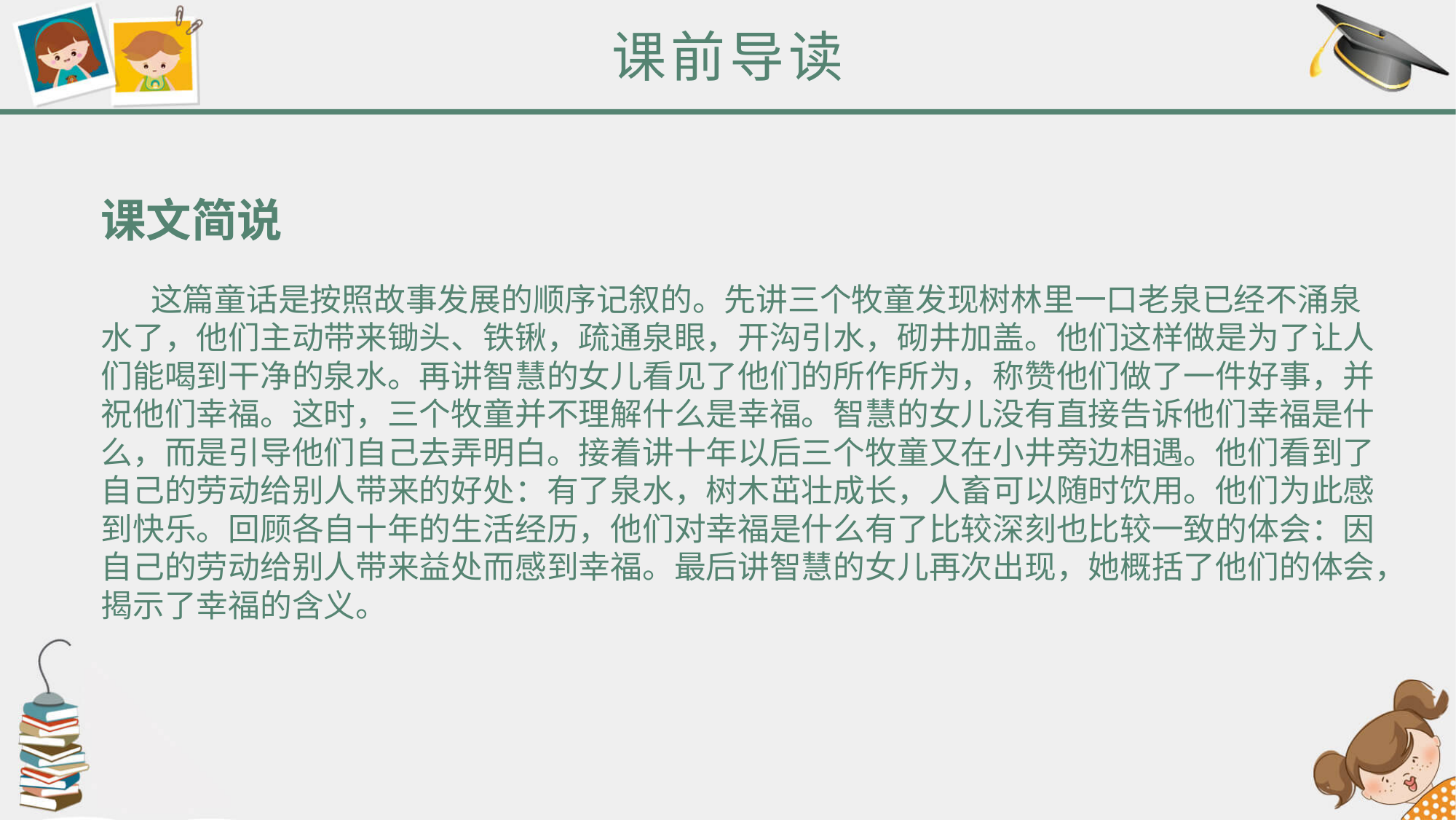

课前导读

课文简说

       这篇童话是按照故事发展的顺序记叙的。先讲三个牧童发现树林里一口老泉已经不涌泉
水了，他们主动带来锄头、铁锹，疏通泉眼，开沟引水，砌井加盖。他们这样做是为了让人
们能喝到干净的泉水。再讲智慧的女儿看见了他们的所作所为，称赞他们做了一件好事，并
祝他们幸福。这时，三个牧童并不理解什么是幸福。智慧的女儿没有直接告诉他们幸福是什
么，而是引导他们自己去弄明白。接着讲十年以后三个牧童又在小井旁边相遇。他们看到了
自己的劳动给别人带来的好处：有了泉水，树木茁壮成长，人畜可以随时饮用。他们为此感
到快乐。回顾各自十年的生活经历，他们对幸福是什么有了比较深刻也比较一致的体会：因
自己的劳动给别人带来益处而感到幸福。最后讲智慧的女儿再次出现，她概括了他们的体会，
揭示了幸福的含义。